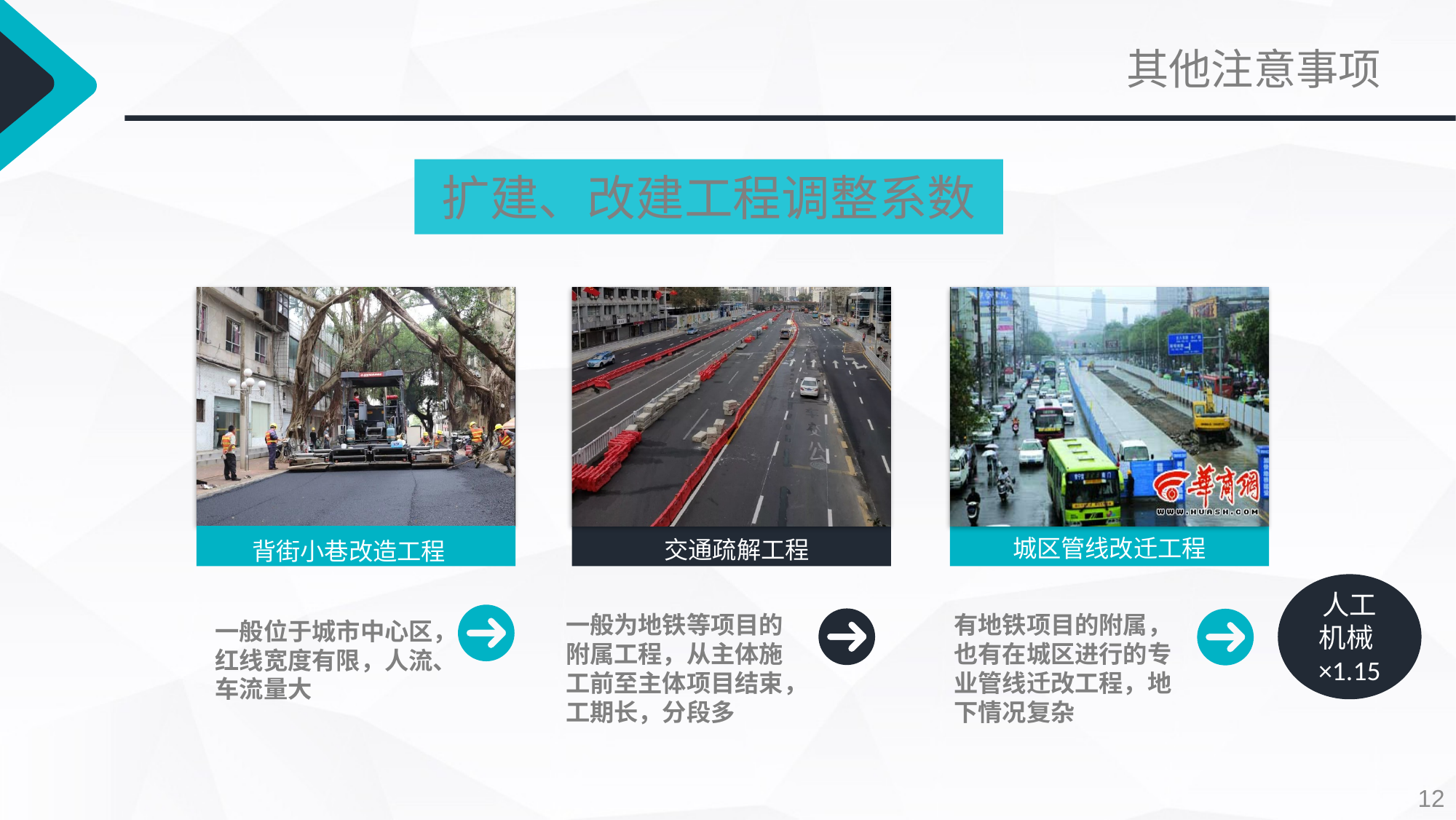

其他注意事项
扩建、改建工程调整系数

城区管线改迁工程
交通疏解工程
背街小巷改造工程
人工机械×1.15
一般为地铁等项目的附属工程，从主体施工前至主体项目结束，工期长，分段多

有地铁项目的附属，也有在城区进行的专业管线迁改工程，地下情况复杂

一般位于城市中心区，红线宽度有限，人流、车流量大
12